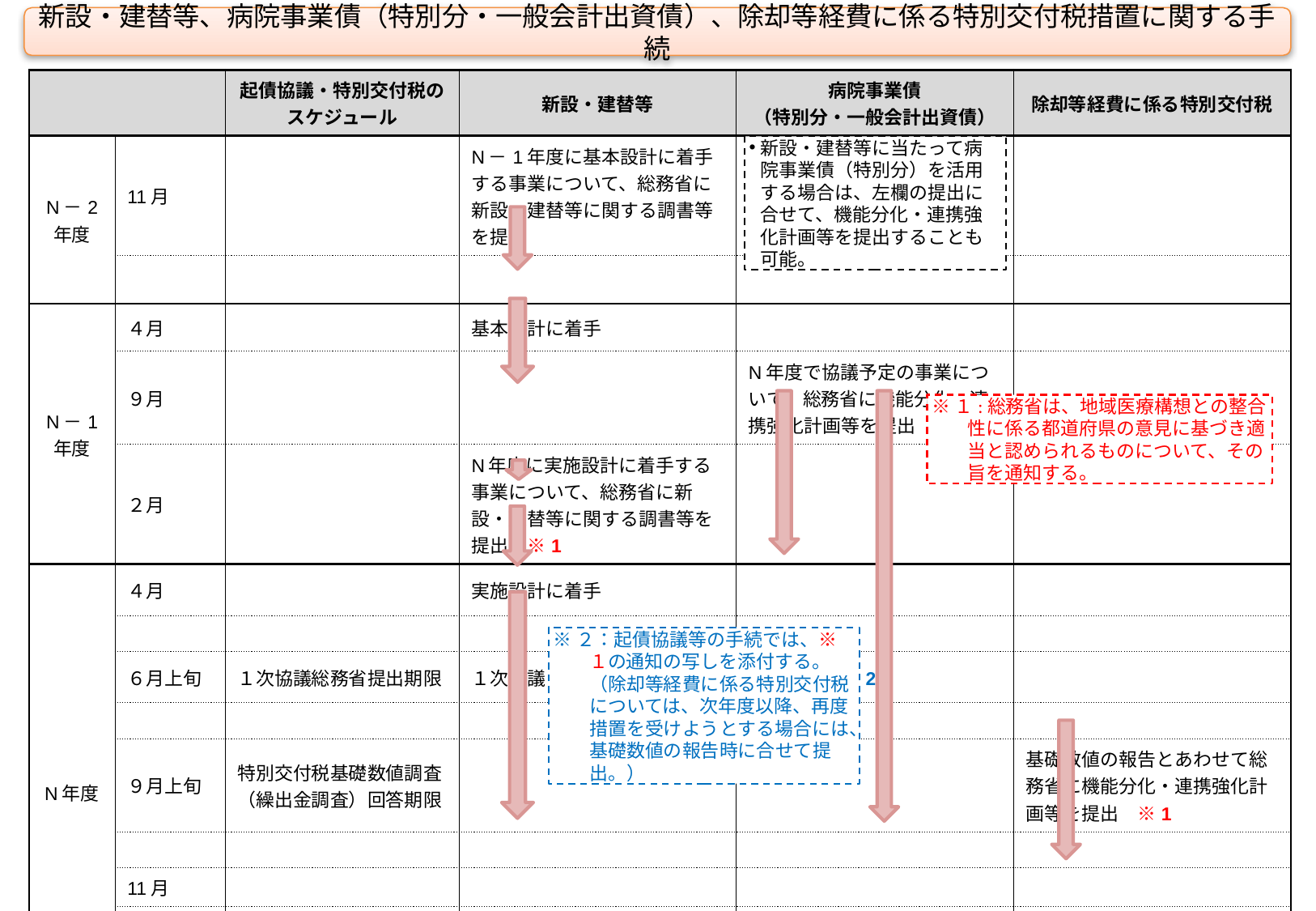

新設・建替等、病院事業債（特別分・一般会計出資債）、除却等経費に係る特別交付税措置に関する手続
|  |  | 起債協議・特別交付税の スケジュール | 新設・建替等 | 病院事業債 （特別分・一般会計出資債） | 除却等経費に係る特別交付税 |
| --- | --- | --- | --- | --- | --- |
| N－2 年度 | 11月 |  | N－1年度に基本設計に着手する事業について、総務省に新設・建替等に関する調書等を提出 |  |  |
|  |  |  |  |  |  |
| N－1 年度 | ４月 |  | 基本設計に着手 |  |  |
|  | ９月 |  |  | N年度で協議予定の事業について、総務省に機能分化・連携強化計画等を提出　※1 |  |
|  | ２月 |  | N年度に実施設計に着手する事業について、総務省に新設・建替等に関する調書等を提出　※1 |  |  |
| N年度 | ４月 |  | 実施設計に着手 |  |  |
|  |  |  |  |  |  |
|  | ６月上旬 | １次協議総務省提出期限 | １次協議　※2 | １次協議　※2 |  |
|  |  |  |  |  |  |
|  | ９月上旬 | 特別交付税基礎数値調査 （繰出金調査）回答期限 |  |  | 基礎数値の報告とあわせて総務省に機能分化・連携強化計画等を提出　※1 |
|  |  |  |  |  |  |
|  | 11月 |  |  |  |  |
|  |  |  |  |  |  |
|  | １月上旬 | ２次協議総務省提出期限 | ２次協議 ※2 | ２次協議　※2 |  |
|  | ３月 | ３月分の特交交付 |  |  | 特交交付 |
新設・建替等に当たって病院事業債（特別分）を活用する場合は、左欄の提出に合せて、機能分化・連携強化計画等を提出することも可能。

※１:総務省は、地域医療構想との整合性に係る都道府県の意見に基づき適当と認められるものについて、その旨を通知する。

※２：起債協議等の手続では、※１の通知の写しを添付する。
（除却等経費に係る特別交付税については、次年度以降、再度措置を受けようとする場合には、基礎数値の報告時に合せて提出。）